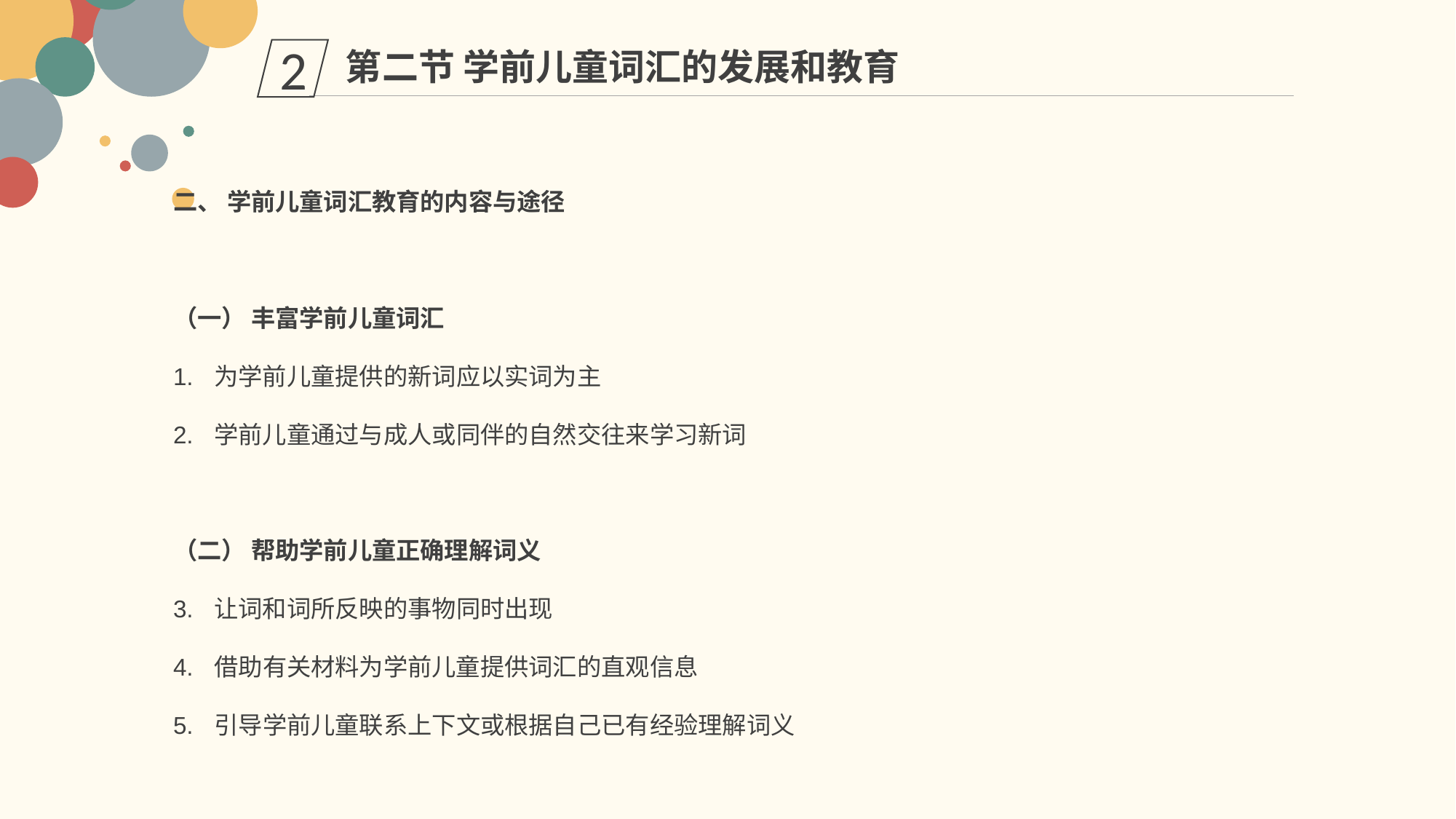

第二节 学前儿童词汇的发展和教育
2
二、 学前儿童词汇教育的内容与途径

（一） 丰富学前儿童词汇
为学前儿童提供的新词应以实词为主
学前儿童通过与成人或同伴的自然交往来学习新词

（二） 帮助学前儿童正确理解词义
让词和词所反映的事物同时出现
借助有关材料为学前儿童提供词汇的直观信息
引导学前儿童联系上下文或根据自己已有经验理解词义